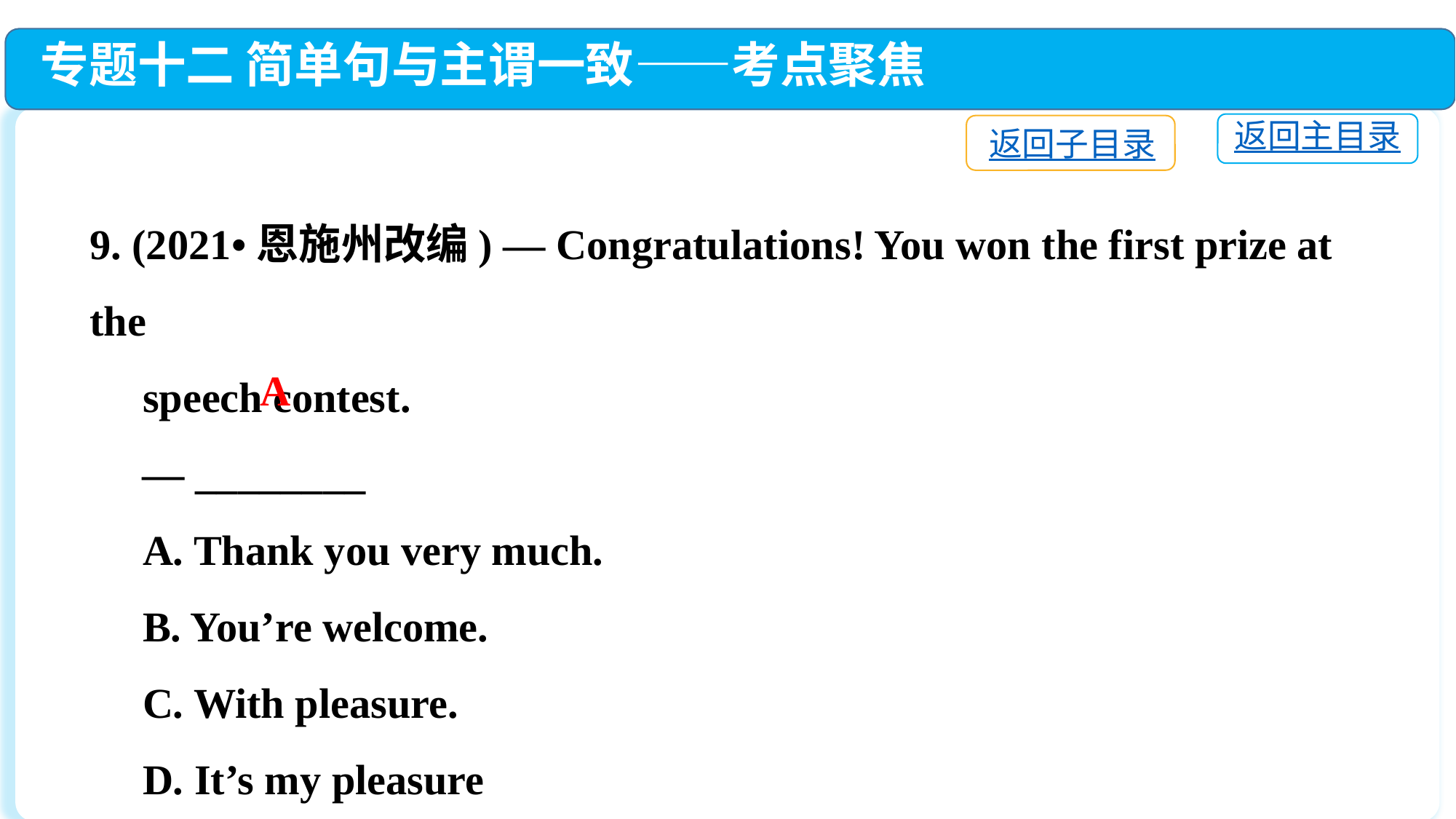

专题十二 简单句与主谓一致——考点聚焦

返回主目录

返回子目录
9. (2021•恩施州改编) — Congratulations! You won the first prize at the
     speech contest.
     — ________
     A. Thank you very much.
     B. You’re welcome.
     C. With pleasure.
     D. It’s my pleasure

A